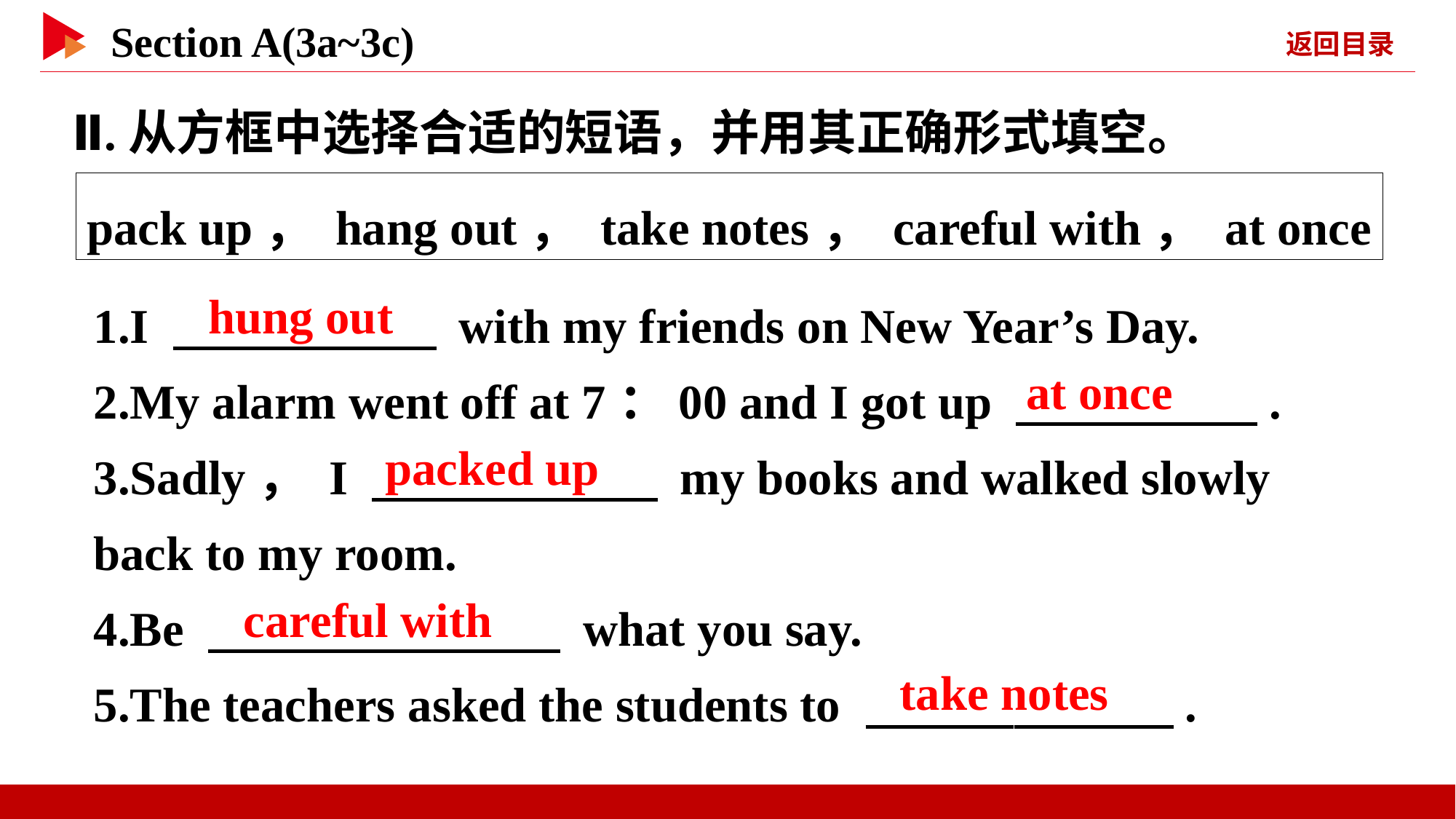

Ⅱ.从方框中选择合适的短语，并用其正确形式填空。
pack up， hang out， take notes， careful with， at once
1.I 　               　 with my friends on New Year’s Day.
2.My alarm went off at 7：00 and I got up 　             　.
3.Sadly， I 　                 　 my books and walked slowly back to my room.
4.Be 　                       　 what you say.
5.The teachers asked the students to 　                   　.
hung out
at once
packed up
careful with
take notes